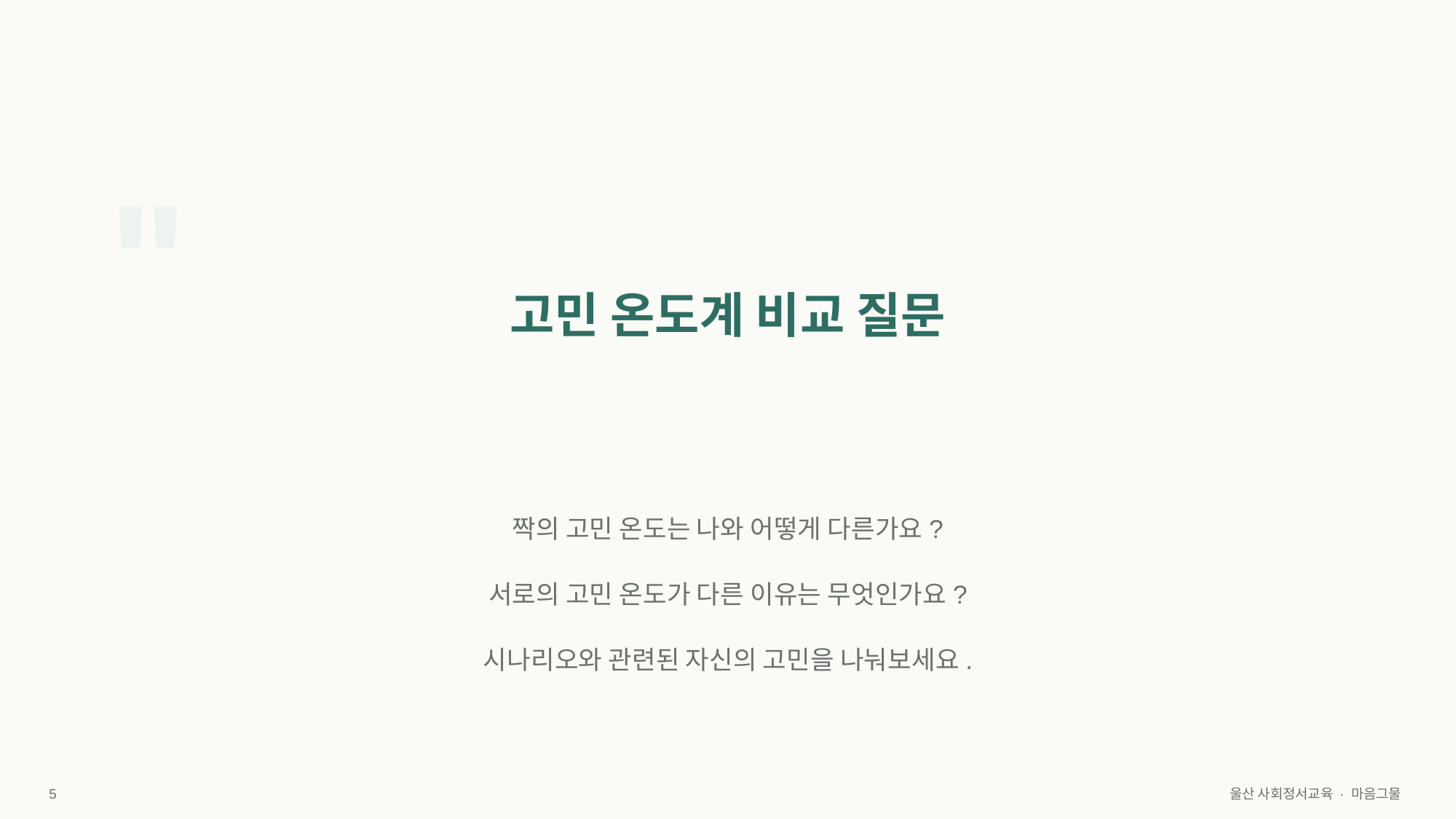

"
고민 온도계 비교 질문
짝의 고민 온도는 나와 어떻게 다른가요?
서로의 고민 온도가 다른 이유는 무엇인가요?
시나리오와 관련된 자신의 고민을 나눠보세요.
5
울산 사회정서교육 · 마음그물